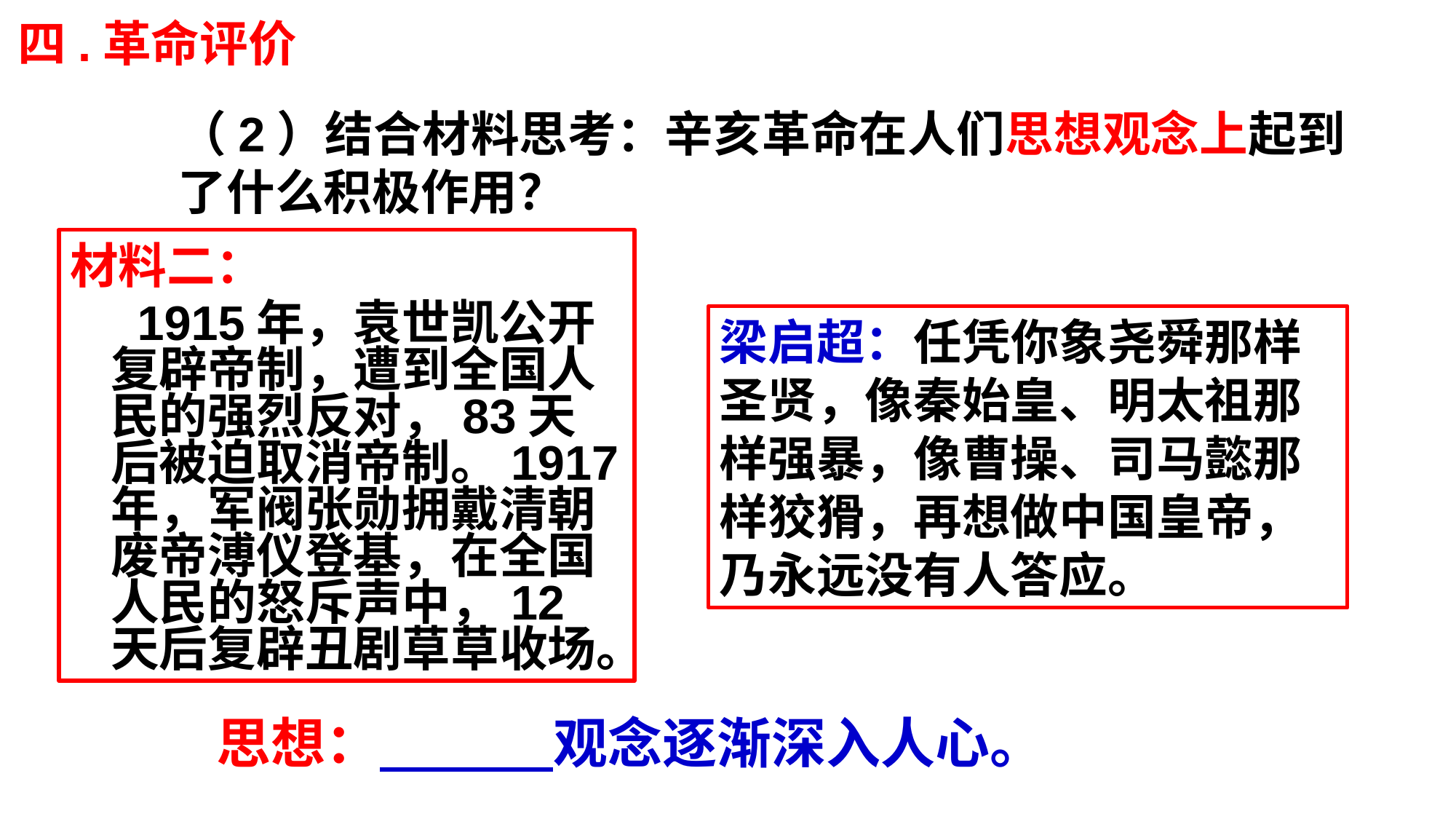

四.革命评价
（2）结合材料思考：辛亥革命在人们思想观念上起到了什么积极作用？
材料二：
     1915年，袁世凯公开复辟帝制，遭到全国人民的强烈反对，83天后被迫取消帝制。1917年，军阀张勋拥戴清朝废帝溥仪登基，在全国人民的怒斥声中，12天后复辟丑剧草草收场。
梁启超：任凭你象尧舜那样圣贤，像秦始皇、明太祖那样强暴，像曹操、司马懿那样狡猾，再想做中国皇帝，乃永远没有人答应。
思想：              观念逐渐深入人心。